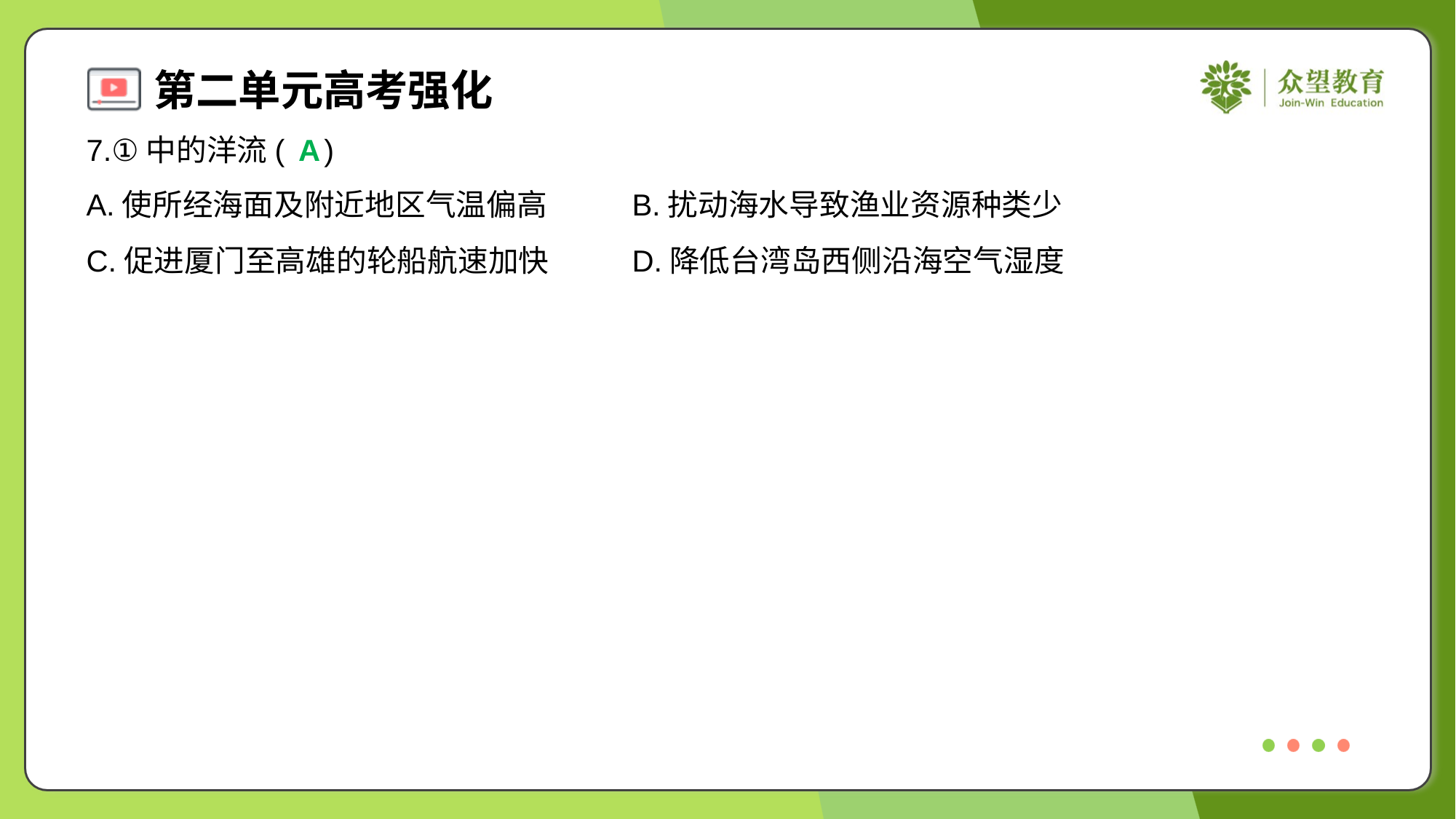

7.①中的洋流(     )
A
A.使所经海面及附近地区气温偏高	B.扰动海水导致渔业资源种类少
C.促进厦门至高雄的轮船航速加快	D.降低台湾岛西侧沿海空气湿度